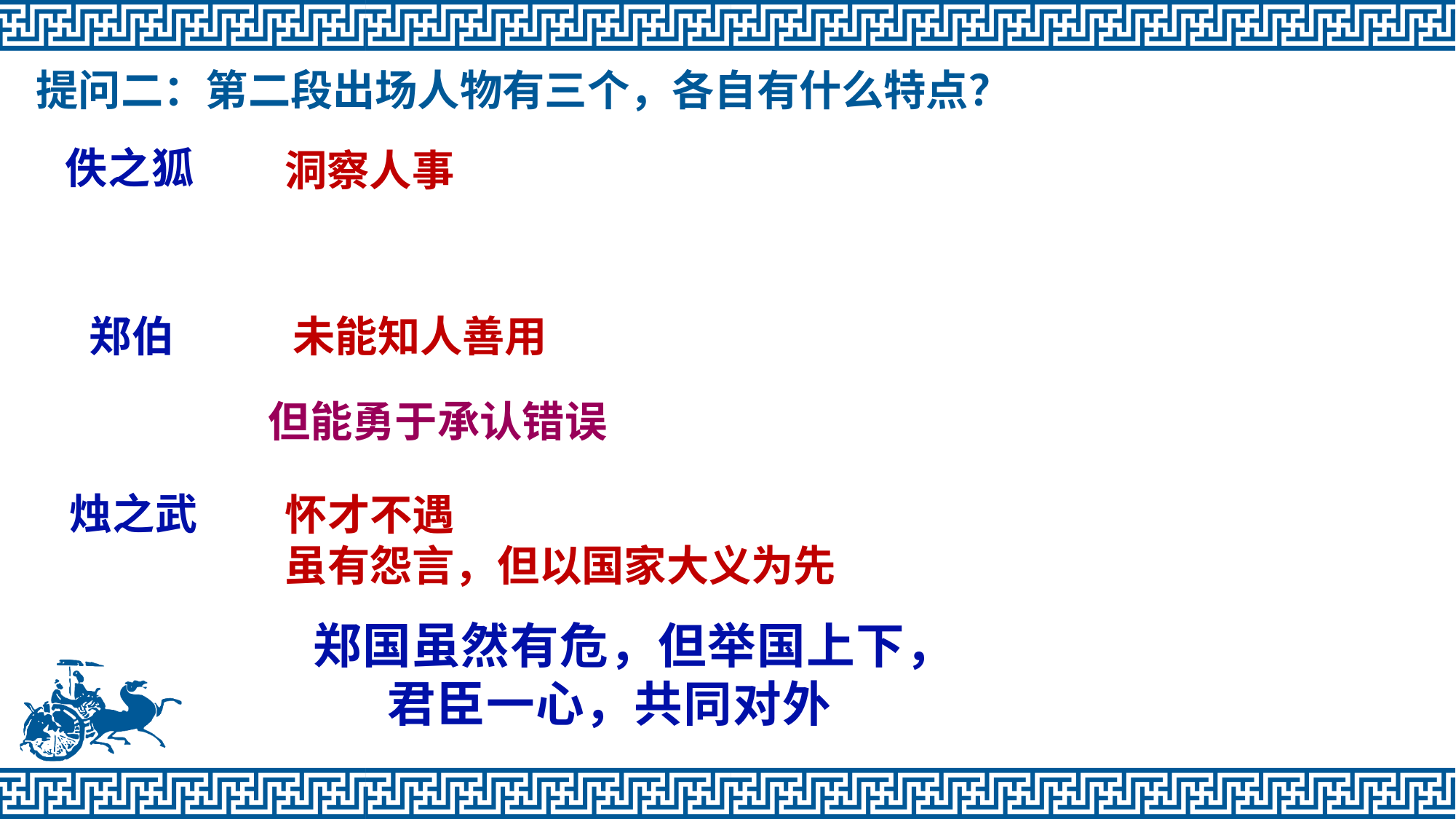

提问二：第二段出场人物有三个，各自有什么特点？
佚之狐
洞察人事
郑伯
未能知人善用
但能勇于承认错误
烛之武
怀才不遇
虽有怨言，但以国家大义为先
郑国虽然有危，但举国上下，君臣一心，共同对外